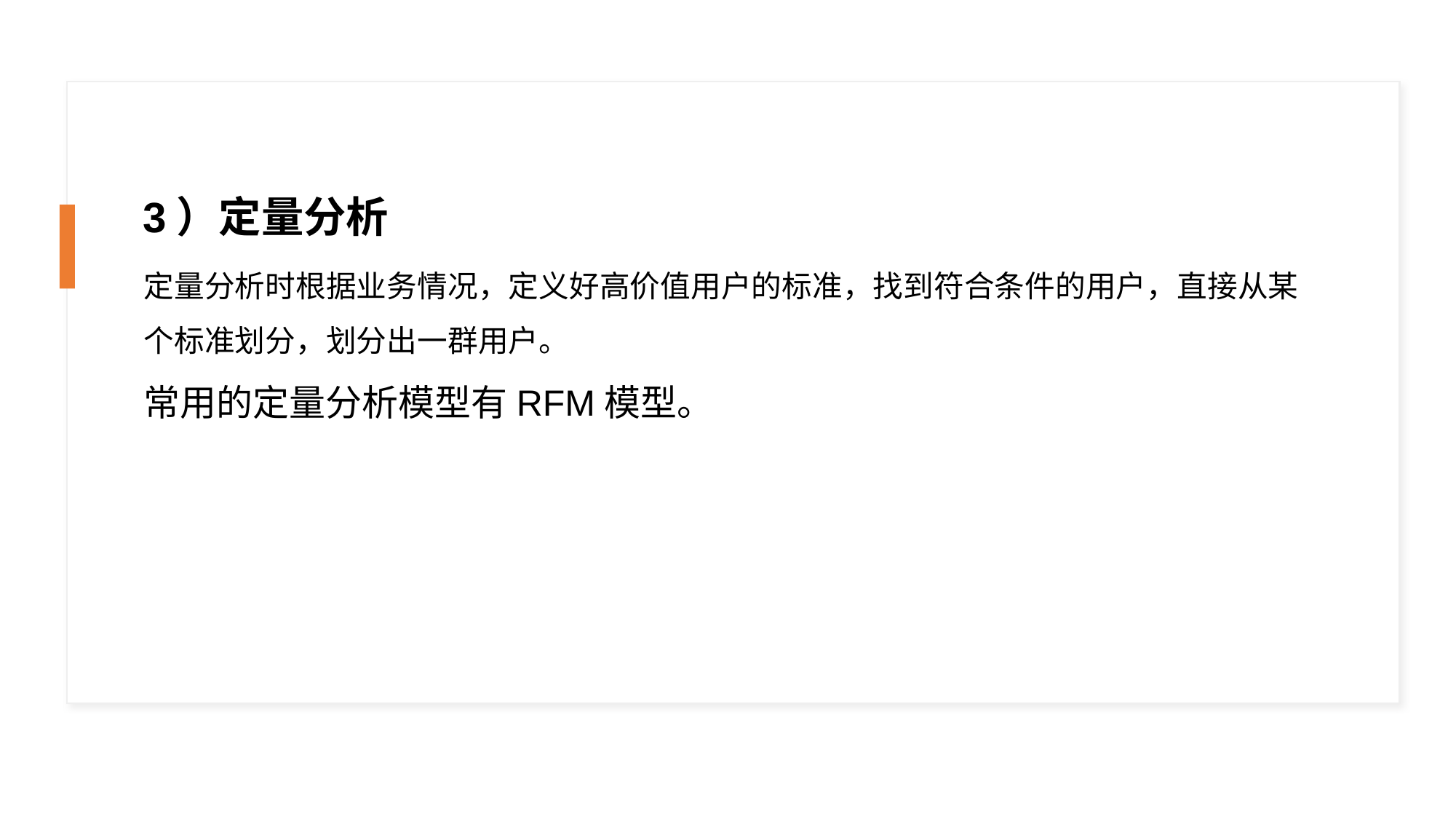

3）定量分析

定量分析时根据业务情况，定义好高价值用户的标准，找到符合条件的用户，直接从某个标准划分，划分出一群用户。
常用的定量分析模型有RFM模型。